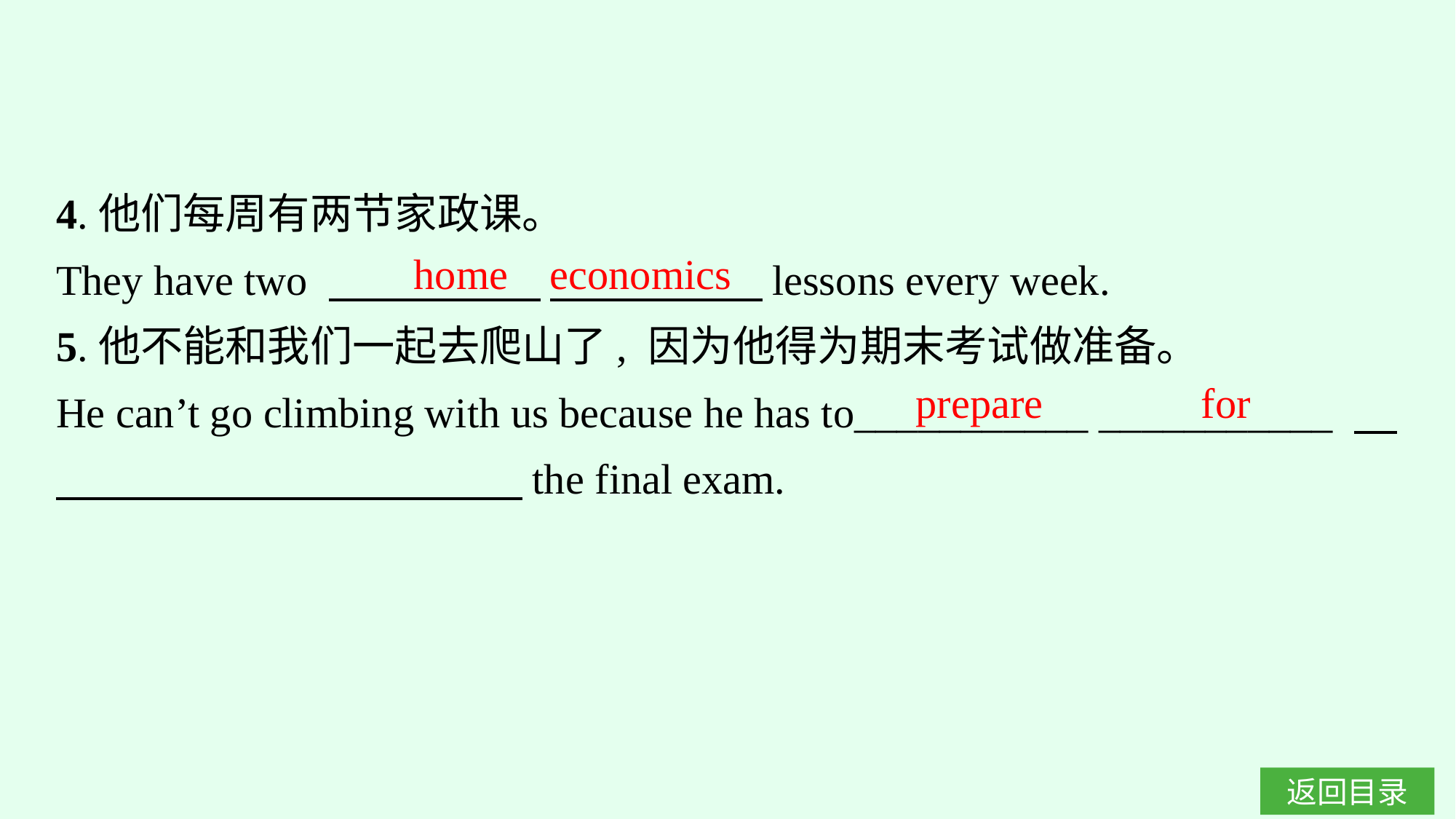

4.他们每周有两节家政课。
They have two 　　　　　 　　　　　lessons every week.
5.他不能和我们一起去爬山了, 因为他得为期末考试做准备。
He can’t go climbing with us because he has to___________ ___________ 　　　　　　　　　　　　the final exam.
home    economics
prepare               for